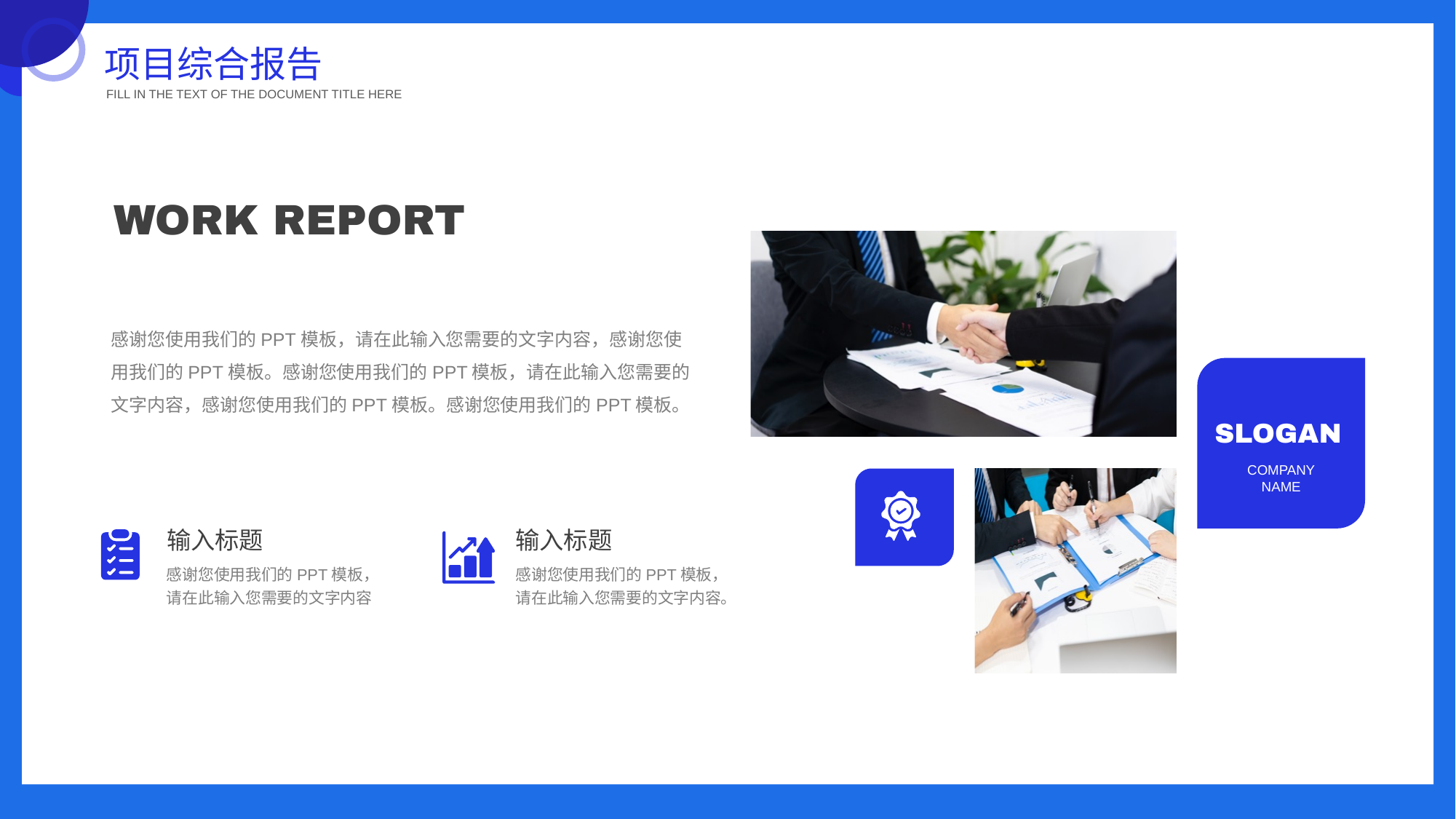

项目综合报告
FILL IN THE TEXT OF THE DOCUMENT TITLE HERE
WORK REPORT

感谢您使用我们的PPT模板，请在此输入您需要的文字内容，感谢您使用我们的PPT模板。感谢您使用我们的PPT模板，请在此输入您需要的文字内容，感谢您使用我们的PPT模板。感谢您使用我们的PPT模板。

SLOGAN
COMPANY
NAME

输入标题
输入标题

感谢您使用我们的PPT模板，请在此输入您需要的文字内容
感谢您使用我们的PPT模板，请在此输入您需要的文字内容。